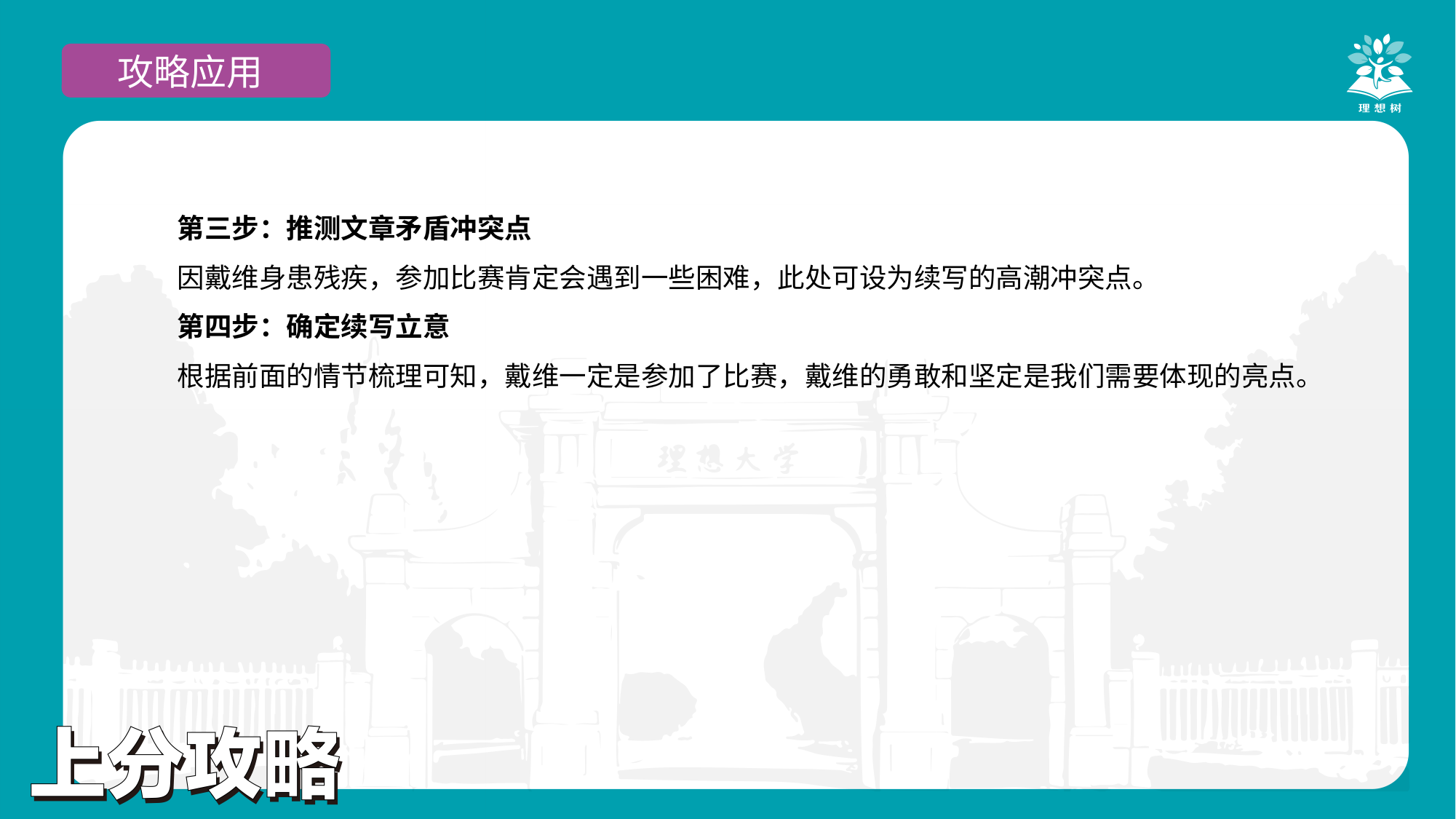

攻略应用
第三步：推测文章矛盾冲突点
因戴维身患残疾，参加比赛肯定会遇到一些困难，此处可设为续写的高潮冲突点。
第四步：确定续写立意
根据前面的情节梳理可知，戴维一定是参加了比赛，戴维的勇敢和坚定是我们需要体现的亮点。